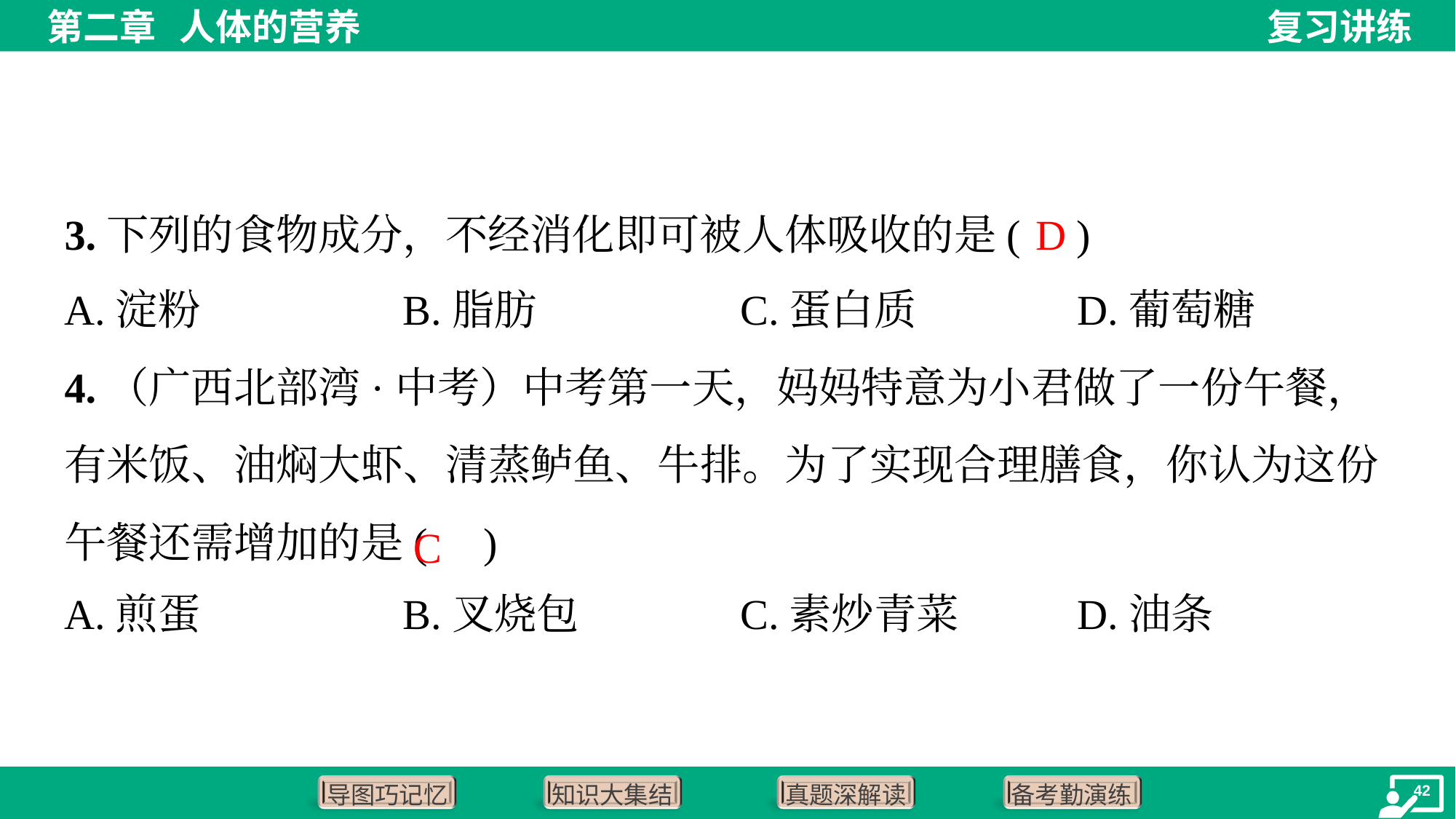

D
3.下列的食物成分，不经消化即可被人体吸收的是(     )
A.淀粉	B.脂肪	C.蛋白质	D.葡萄糖
4.（广西北部湾·中考）中考第一天，妈妈特意为小君做了一份午餐，有米饭、油焖大虾、清蒸鲈鱼、牛排。为了实现合理膳食，你认为这份午餐还需增加的是(     )
C
A.煎蛋	B.叉烧包	C.素炒青菜	D.油条